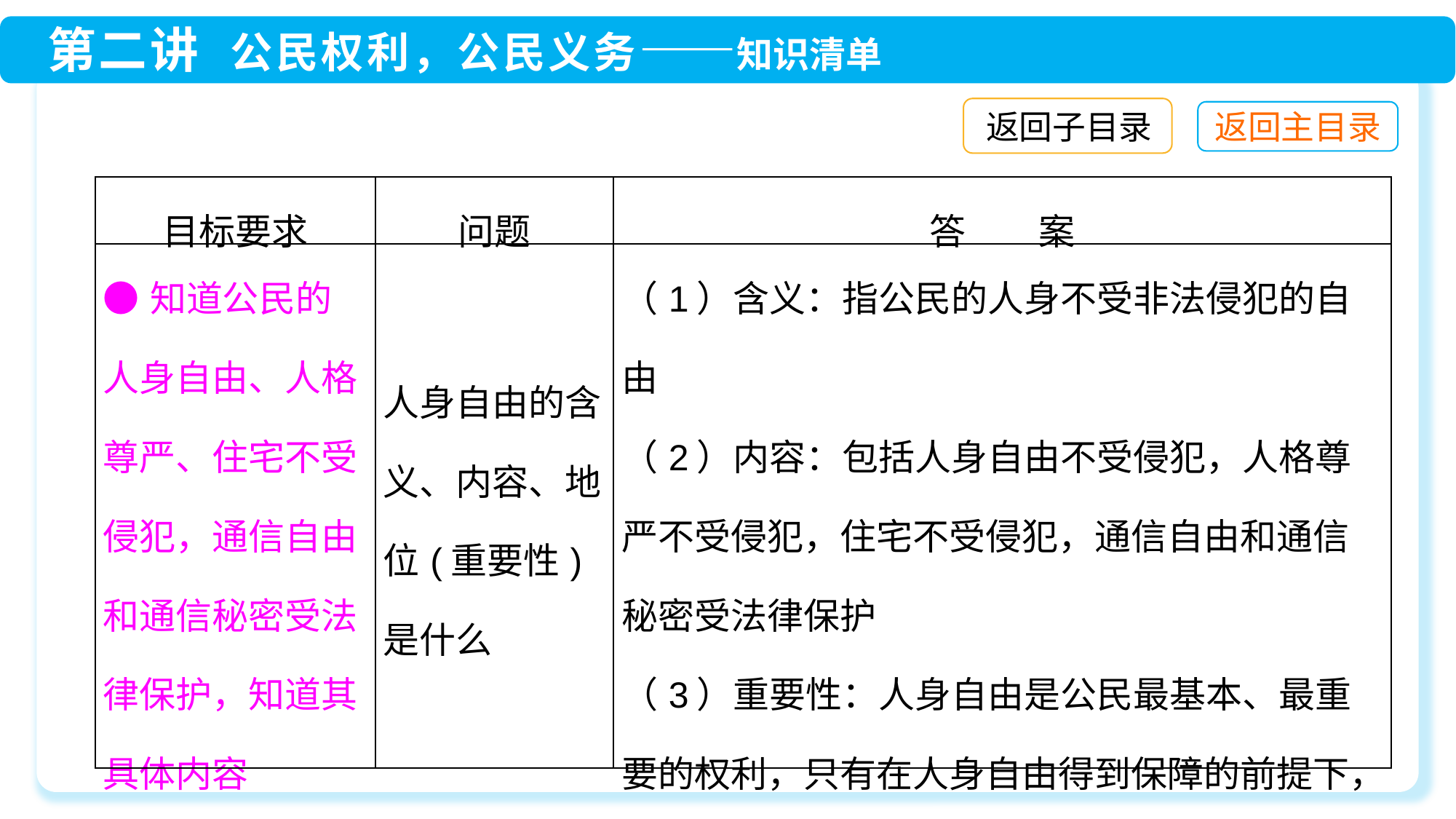

返回子目录
| 目标要求 | 问题 | 答　　案 |
| --- | --- | --- |
| ●知道公民的人身自由、人格尊严、住宅不受侵犯，通信自由和通信秘密受法律保护，知道其具体内容 | 人身自由的含义、内容、地位(重要性)是什么 | （1）含义：指公民的人身不受非法侵犯的自由 （2）内容：包括人身自由不受侵犯，人格尊严不受侵犯，住宅不受侵犯，通信自由和通信秘密受法律保护 （3）重要性：人身自由是公民最基本、最重要的权利，只有在人身自由得到保障的前提下，公民才能独立、自由、有尊严地生活 |